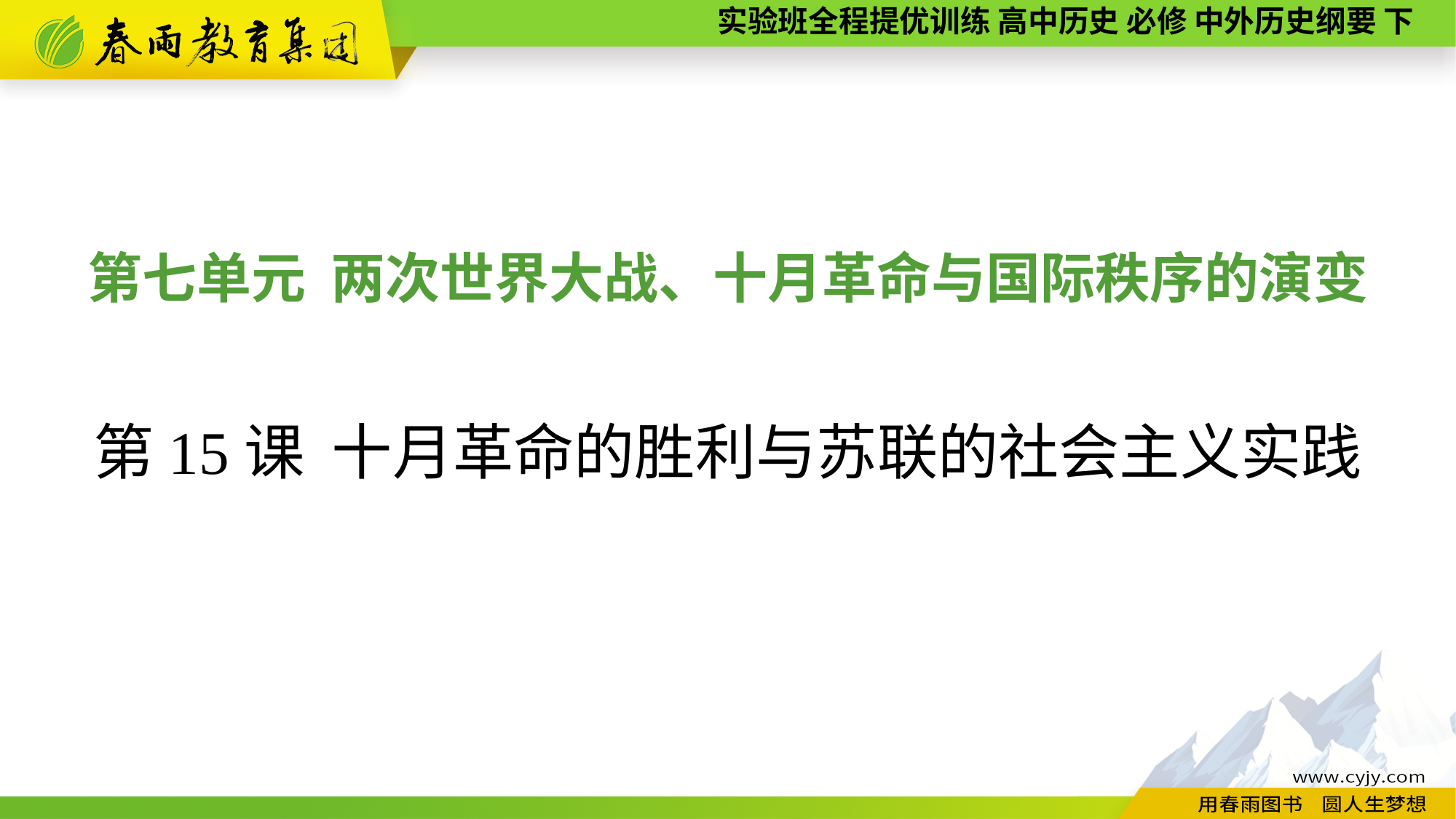

第七单元  两次世界大战、十月革命与国际秩序的演变
第15课  十月革命的胜利与苏联的社会主义实践